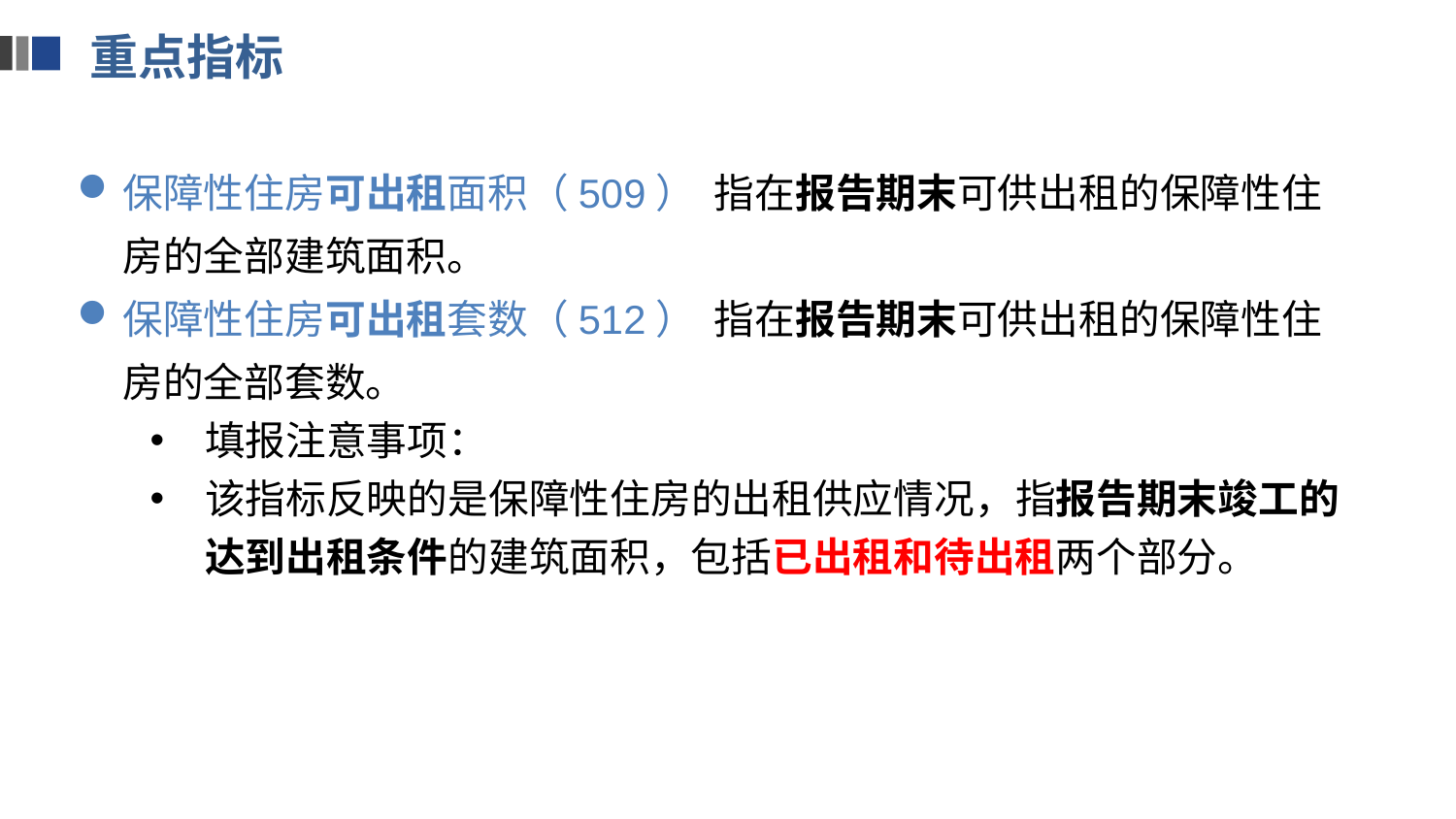

重点指标

保障性住房可出租面积（509）  指在报告期末可供出租的保障性住房的全部建筑面积。
保障性住房可出租套数（512）  指在报告期末可供出租的保障性住房的全部套数。
填报注意事项：
该指标反映的是保障性住房的出租供应情况，指报告期末竣工的达到出租条件的建筑面积，包括已出租和待出租两个部分。